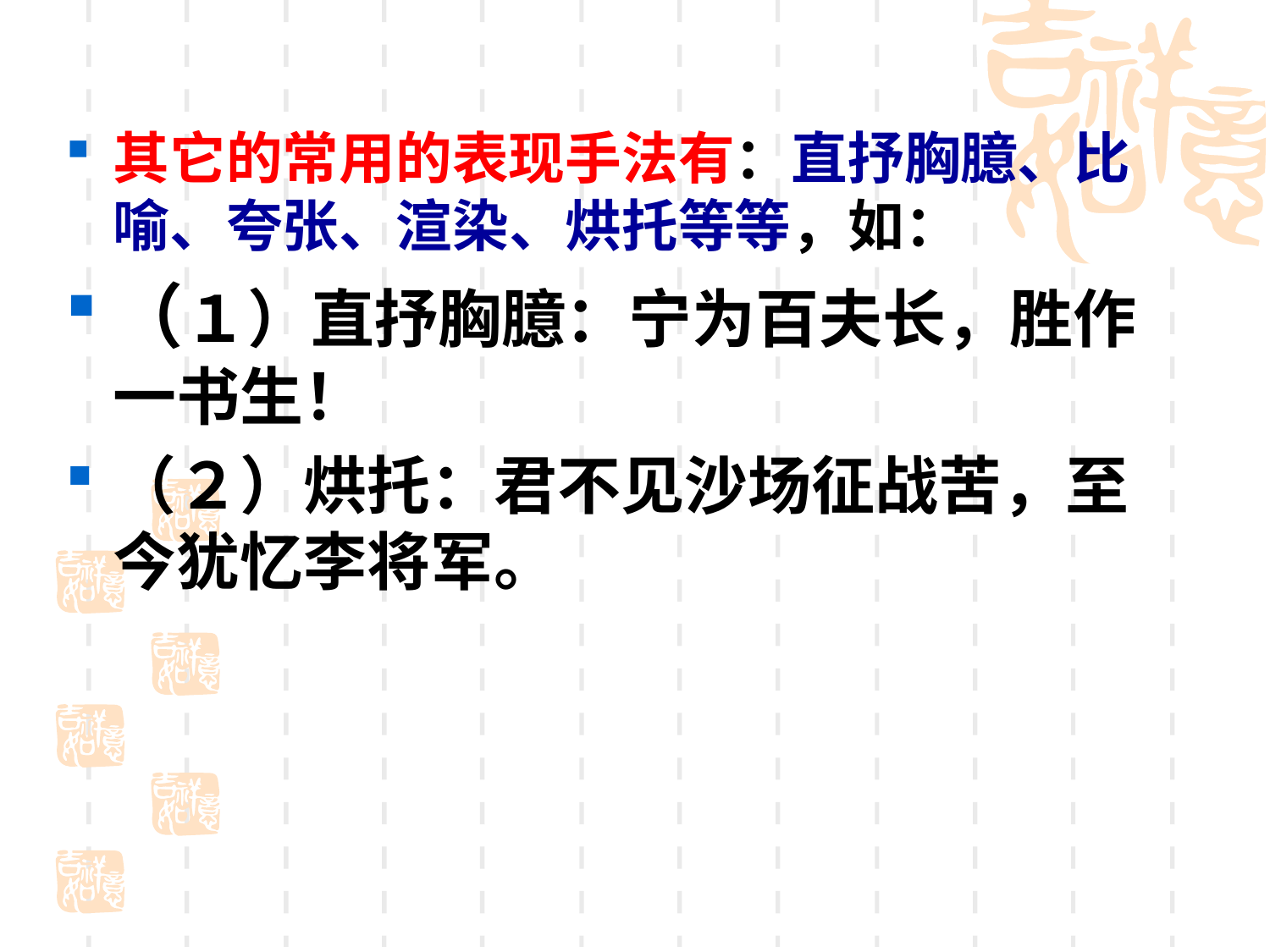

其它的常用的表现手法有：直抒胸臆、比喻、夸张、渲染、烘托等等，如：
（１）直抒胸臆：宁为百夫长，胜作一书生！
（２）烘托：君不见沙场征战苦，至今犹忆李将军。